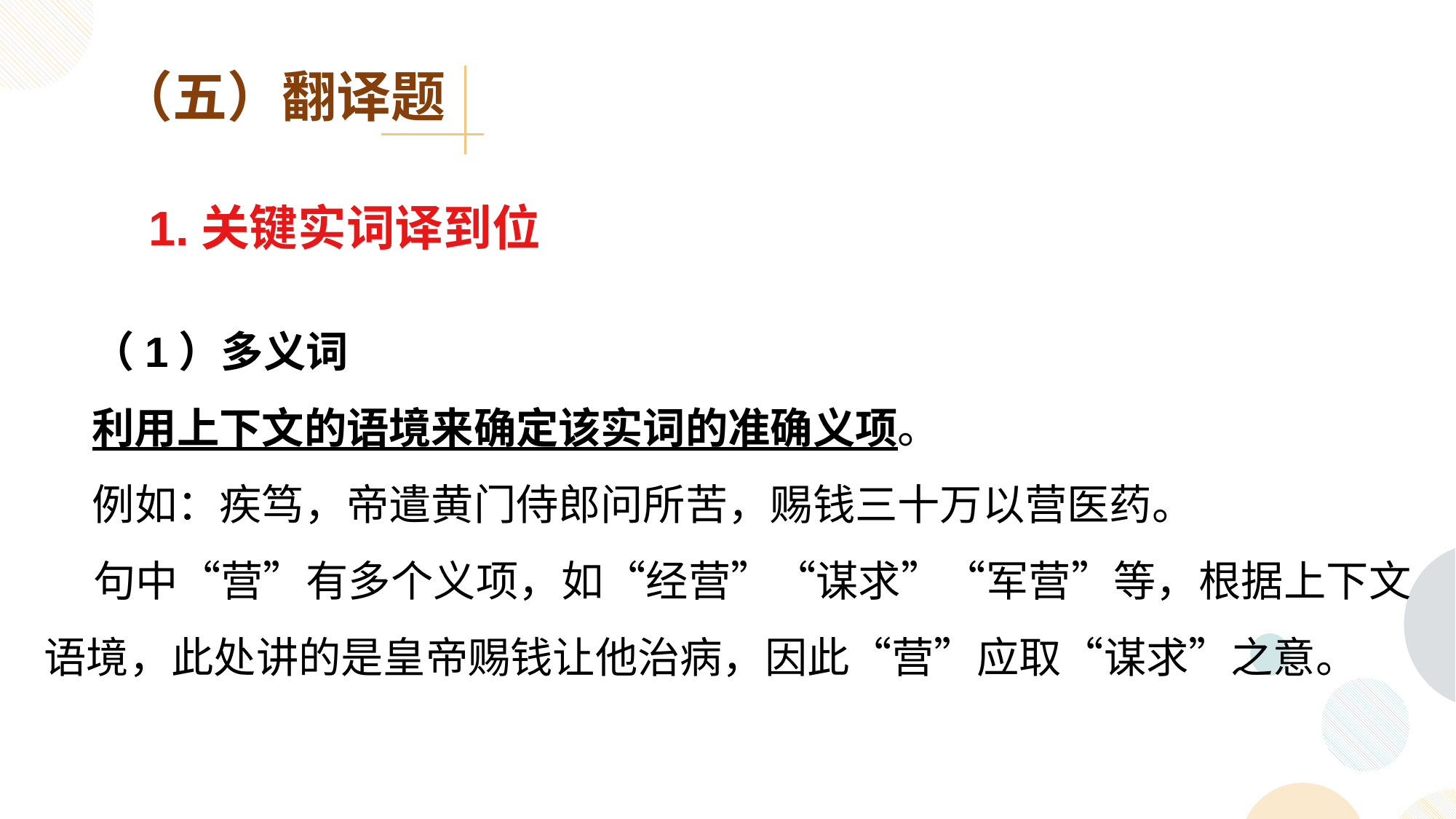

（五）翻译题
1.关键实词译到位
    （1）多义词
    利用上下文的语境来确定该实词的准确义项。
    例如：疾笃，帝遣黄门侍郎问所苦，赐钱三十万以营医药。
    句中“营”有多个义项，如“经营”“谋求”“军营”等，根据上下文语境，此处讲的是皇帝赐钱让他治病，因此“营”应取“谋求”之意。